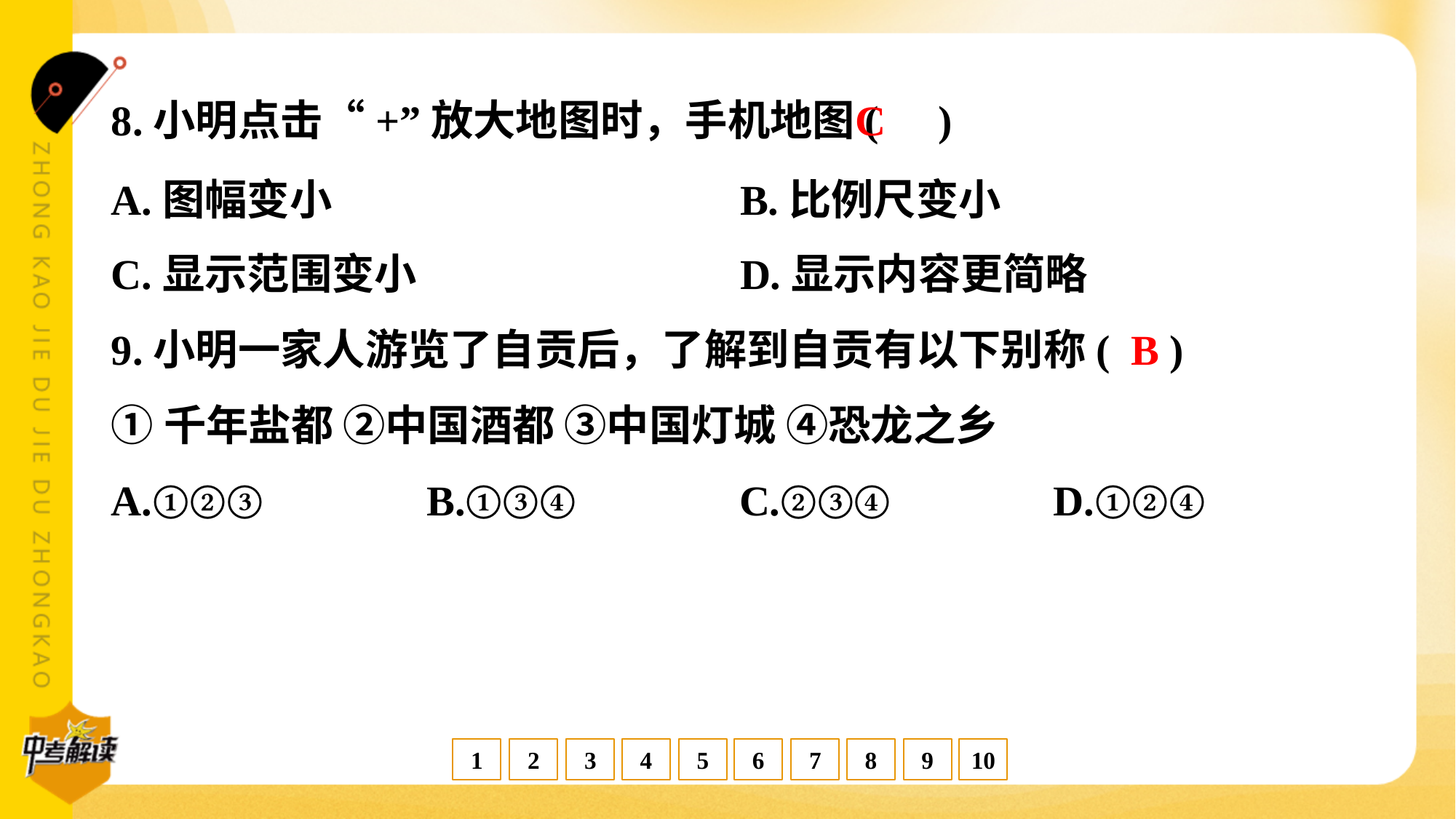

C
8.小明点击“+”放大地图时，手机地图(     )
A.图幅变小	B.比例尺变小
C.显示范围变小	D.显示内容更简略
B
9.小明一家人游览了自贡后，了解到自贡有以下别称(     )
①千年盐都 ②中国酒都 ③中国灯城 ④恐龙之乡
A.①②③	B.①③④	C.②③④	D.①②④